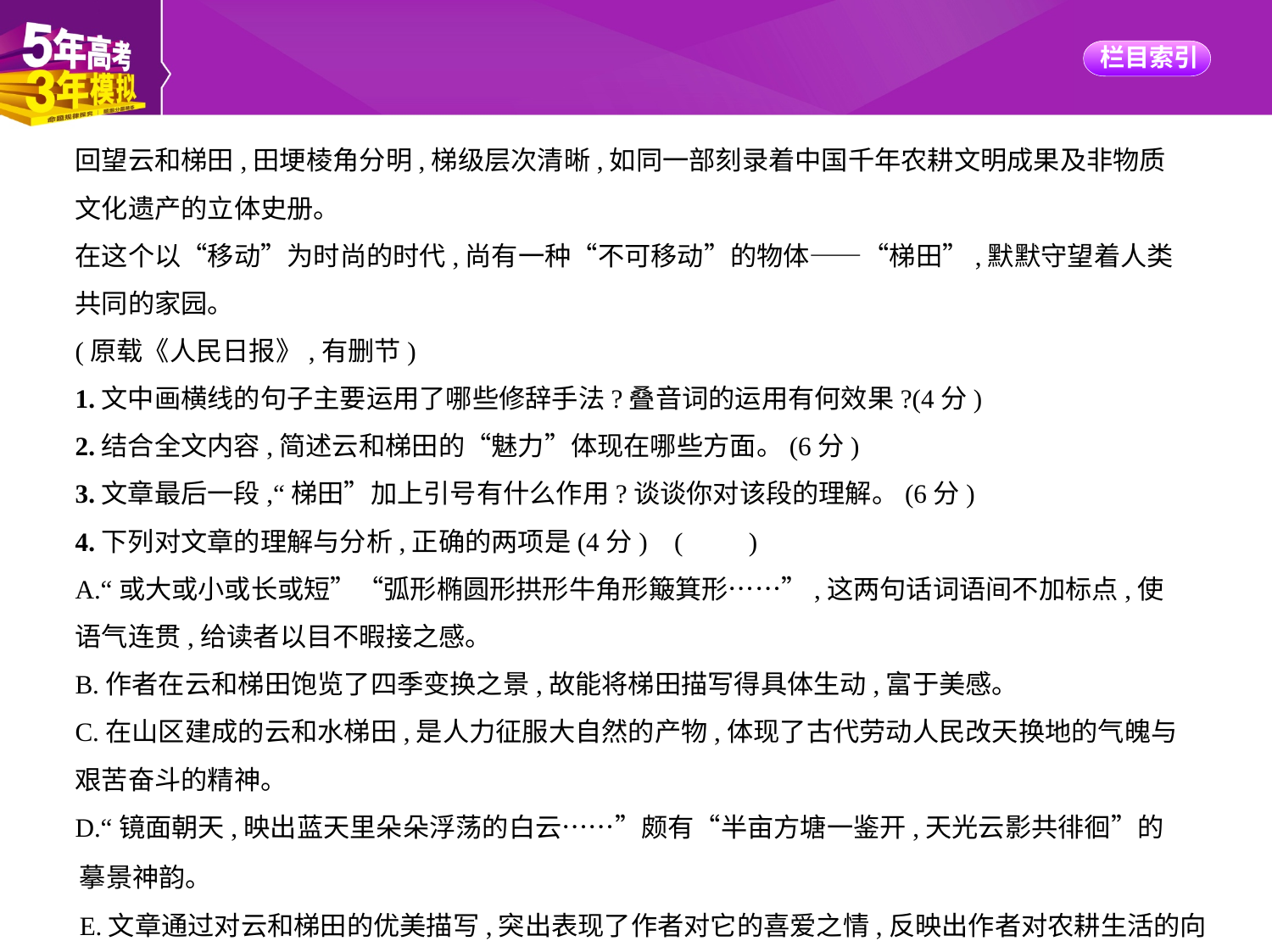

回望云和梯田,田埂棱角分明,梯级层次清晰,如同一部刻录着中国千年农耕文明成果及非物质
文化遗产的立体史册。
在这个以“移动”为时尚的时代,尚有一种“不可移动”的物体——“梯田”,默默守望着人类
共同的家园。
(原载《人民日报》,有删节)
1.文中画横线的句子主要运用了哪些修辞手法?叠音词的运用有何效果?(4分)
2.结合全文内容,简述云和梯田的“魅力”体现在哪些方面。(6分)
3.文章最后一段,“梯田”加上引号有什么作用?谈谈你对该段的理解。(6分)
4.下列对文章的理解与分析,正确的两项是(4分) (　　)
A.“或大或小或长或短”“弧形椭圆形拱形牛角形簸箕形……”,这两句话词语间不加标点,使
语气连贯,给读者以目不暇接之感。
B.作者在云和梯田饱览了四季变换之景,故能将梯田描写得具体生动,富于美感。
C.在山区建成的云和水梯田,是人力征服大自然的产物,体现了古代劳动人民改天换地的气魄与
艰苦奋斗的精神。
D.“镜面朝天,映出蓝天里朵朵浮荡的白云……”颇有“半亩方塘一鉴开,天光云影共徘徊”的
摹景神韵。
E.文章通过对云和梯田的优美描写,突出表现了作者对它的喜爱之情,反映出作者对农耕生活的向往。